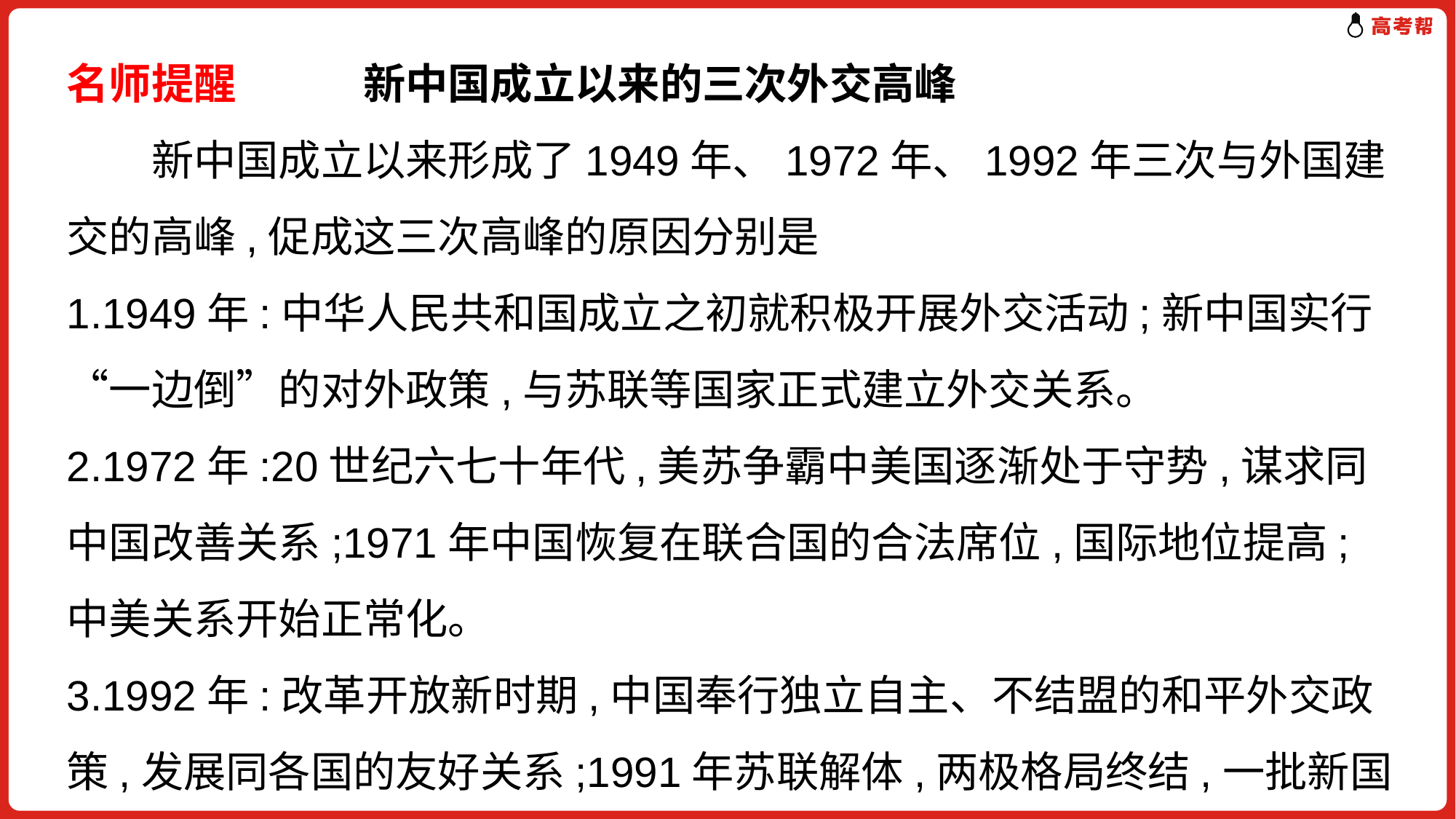

名师提醒　　　新中国成立以来的三次外交高峰
　　新中国成立以来形成了1949年、1972年、1992年三次与外国建交的高峰,促成这三次高峰的原因分别是
1.1949年:中华人民共和国成立之初就积极开展外交活动;新中国实行“一边倒”的对外政策,与苏联等国家正式建立外交关系。
2.1972年:20世纪六七十年代,美苏争霸中美国逐渐处于守势,谋求同中国改善关系;1971年中国恢复在联合国的合法席位,国际地位提高;中美关系开始正常化。
3.1992年:改革开放新时期,中国奉行独立自主、不结盟的和平外交政策,发展同各国的友好关系;1991年苏联解体,两极格局终结,一批新国家建立。